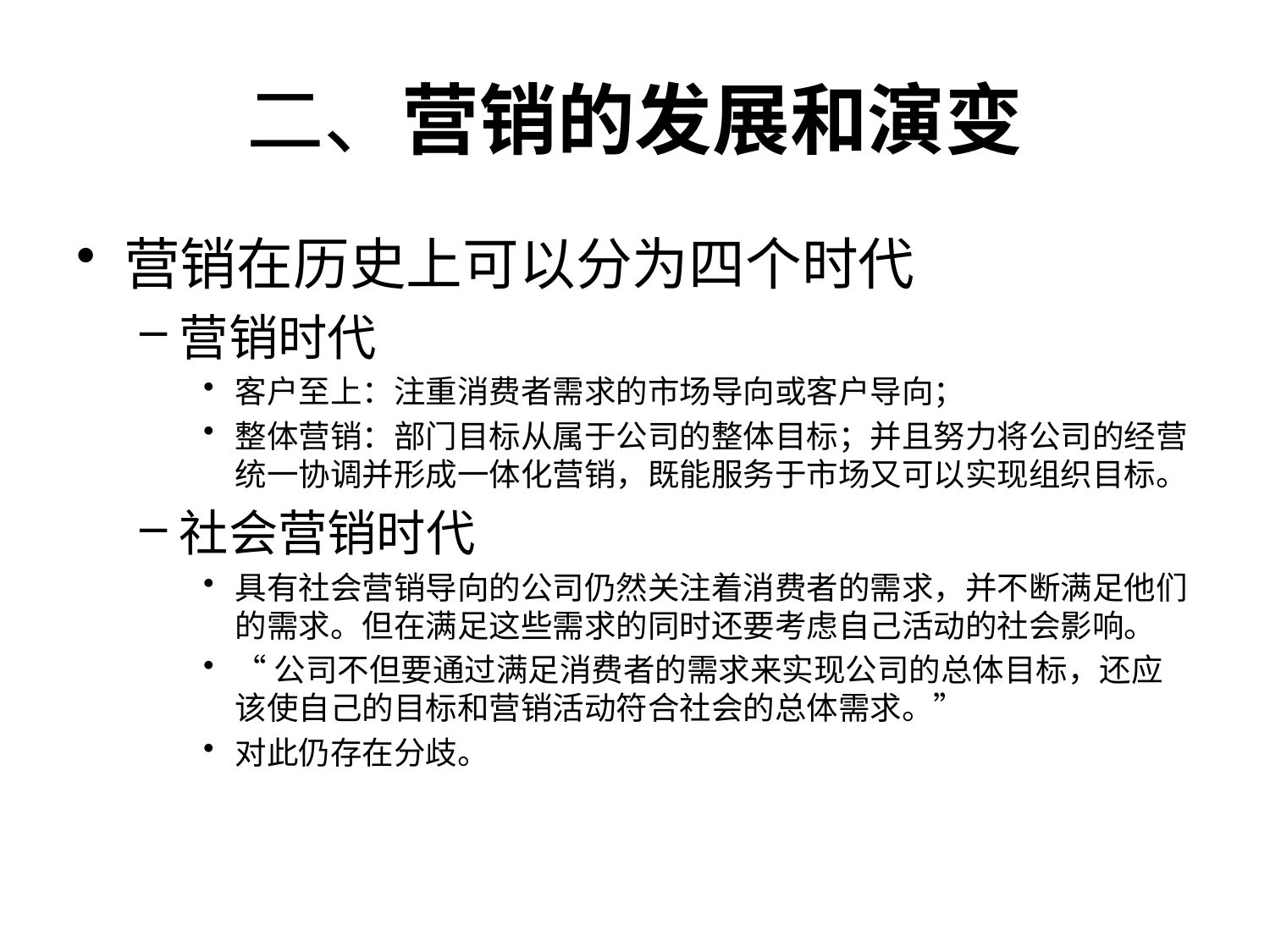

# 二、营销的发展和演变
营销在历史上可以分为四个时代
营销时代
客户至上：注重消费者需求的市场导向或客户导向；
整体营销：部门目标从属于公司的整体目标；并且努力将公司的经营统一协调并形成一体化营销，既能服务于市场又可以实现组织目标。
社会营销时代
具有社会营销导向的公司仍然关注着消费者的需求，并不断满足他们的需求。但在满足这些需求的同时还要考虑自己活动的社会影响。
“公司不但要通过满足消费者的需求来实现公司的总体目标，还应该使自己的目标和营销活动符合社会的总体需求。”
对此仍存在分歧。